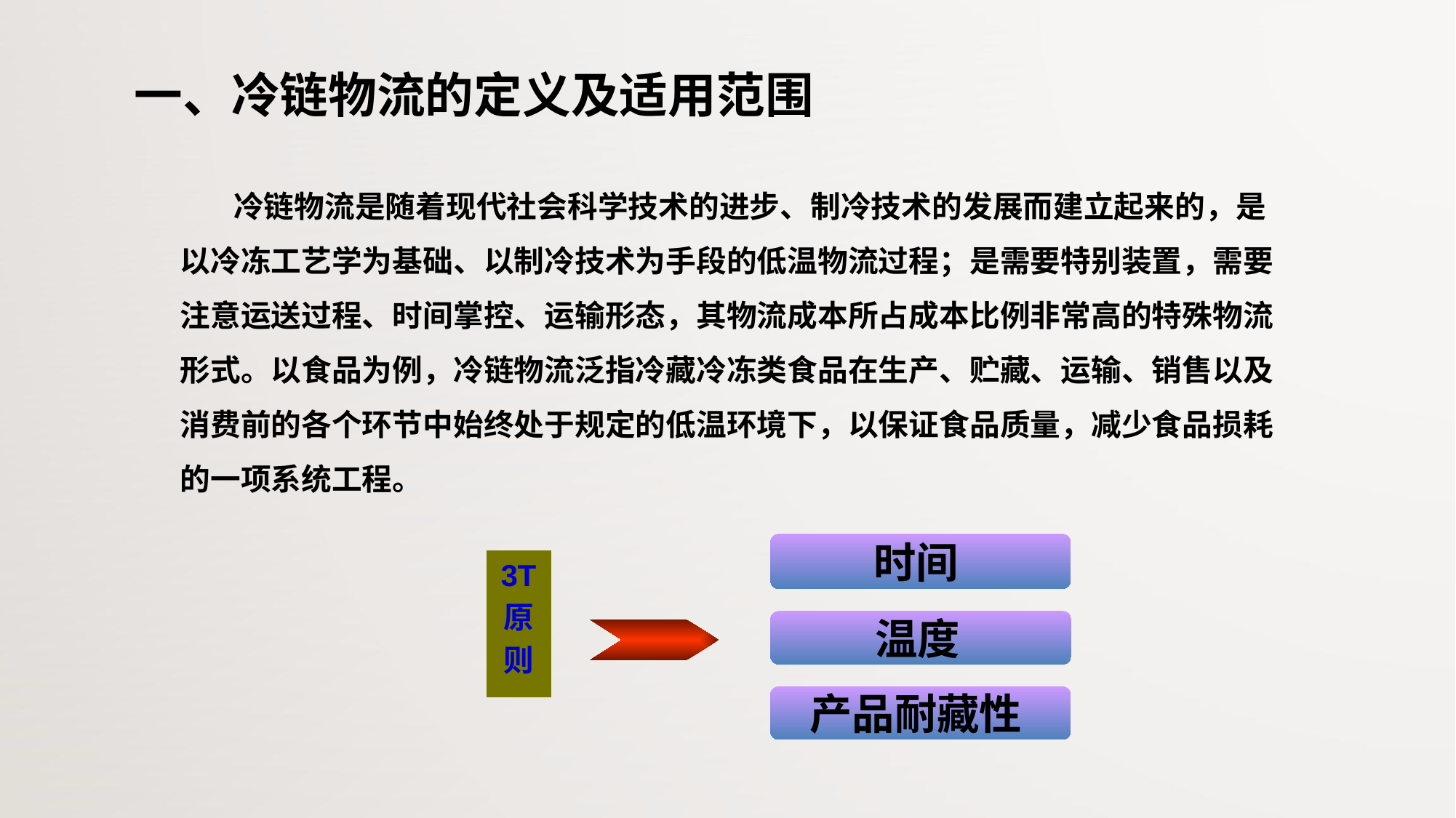

一、冷链物流的定义及适用范围
冷链物流是随着现代社会科学技术的进步、制冷技术的发展而建立起来的，是以冷冻工艺学为基础、以制冷技术为手段的低温物流过程；是需要特别装置，需要注意运送过程、时间掌控、运输形态，其物流成本所占成本比例非常高的特殊物流形式。以食品为例，冷链物流泛指冷藏冷冻类食品在生产、贮藏、运输、销售以及消费前的各个环节中始终处于规定的低温环境下，以保证食品质量，减少食品损耗的一项系统工程。
时间
3T
原
则
温度

产品耐藏性